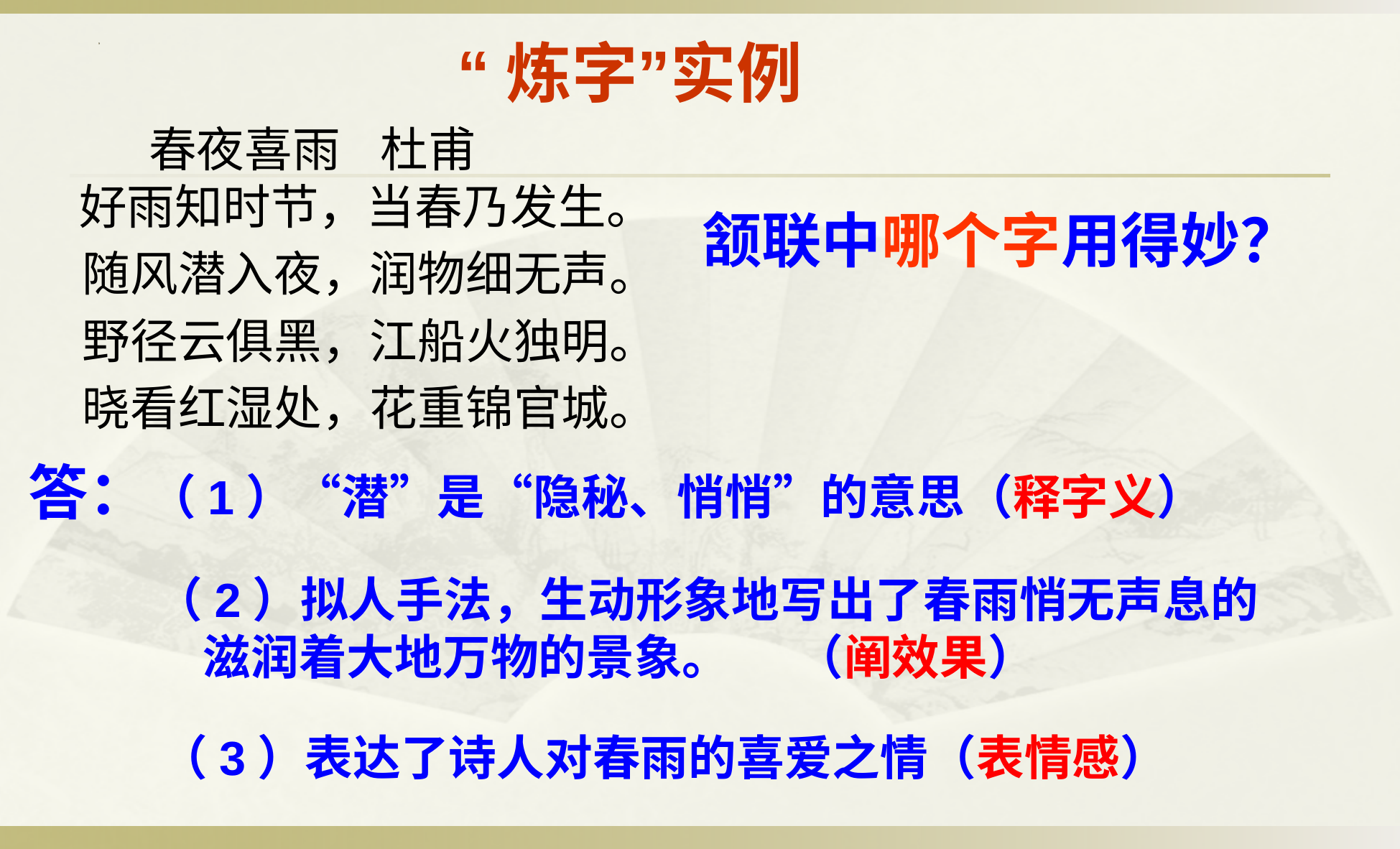

# “炼字”实例
        春夜喜雨   杜甫
好雨知时节，当春乃发生。
   随风潜入夜，润物细无声。
   野径云俱黑，江船火独明。
   晓看红湿处，花重锦官城。
颔联中哪个字用得妙？
答：（1）“潜”是“隐秘、悄悄”的意思（释字义）

（2）拟人手法，生动形象地写出了春雨悄无声息的滋润着大地万物的景象。      （阐效果）

    （3）表达了诗人对春雨的喜爱之情（表情感）